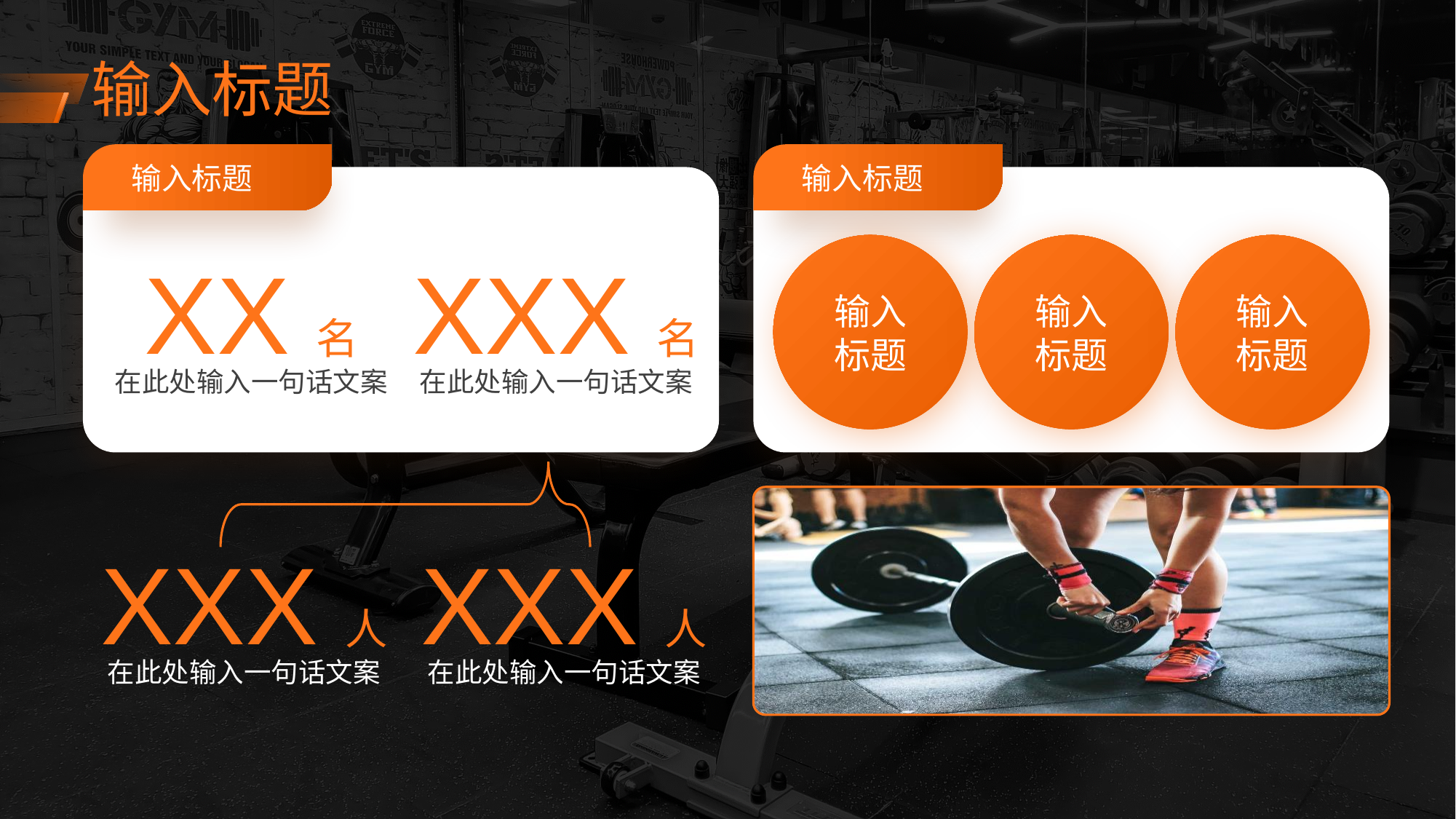

输入标题

输入标题
输入标题

输入
标题
输入
标题
输入
标题
XX名
在此处输入一句话文案
XXX名
在此处输入一句话文案

XXX人
在此处输入一句话文案
XXX人
在此处输入一句话文案